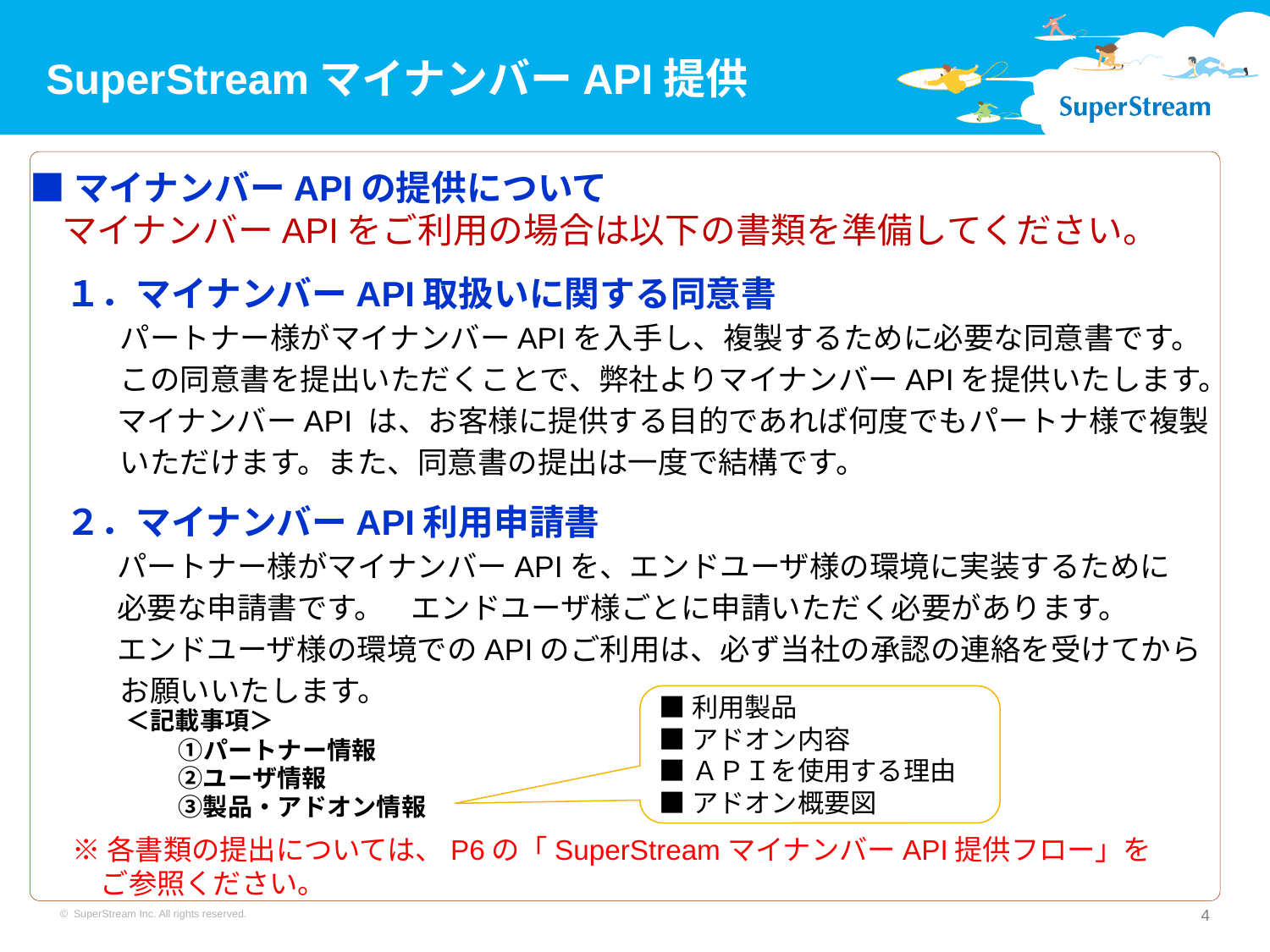

SuperStreamマイナンバーAPI提供

■マイナンバーAPIの提供について
   マイナンバーAPIをご利用の場合は以下の書類を準備してください。
　１．マイナンバーAPI取扱いに関する同意書
　　　パートナー様がマイナンバーAPIを入手し、複製するために必要な同意書です。
　　　この同意書を提出いただくことで、弊社よりマイナンバーAPIを提供いたします。
	マイナンバーAPI は、お客様に提供する目的であれば何度でもパートナ様で複製
　　　いただけます。また、同意書の提出は一度で結構です。
　２．マイナンバーAPI利用申請書
	パートナー様がマイナンバーAPIを、エンドユーザ様の環境に実装するために
	必要な申請書です。	エンドユーザ様ごとに申請いただく必要があります。
	エンドユーザ様の環境でのAPIのご利用は、必ず当社の承認の連絡を受けてから
　　　お願いいたします。
　　　 ＜記載事項＞
　　　　　　①パートナー情報
　　　　　　②ユーザ情報
　　　　　　③製品・アドオン情報

■利用製品
■アドオン内容
■ＡＰＩを使用する理由
■アドオン概要図
※各書類の提出については、P6の「SuperStreamマイナンバーAPI提供フロー」を
　ご参照ください。
©  SuperStream Inc. All rights reserved.
4